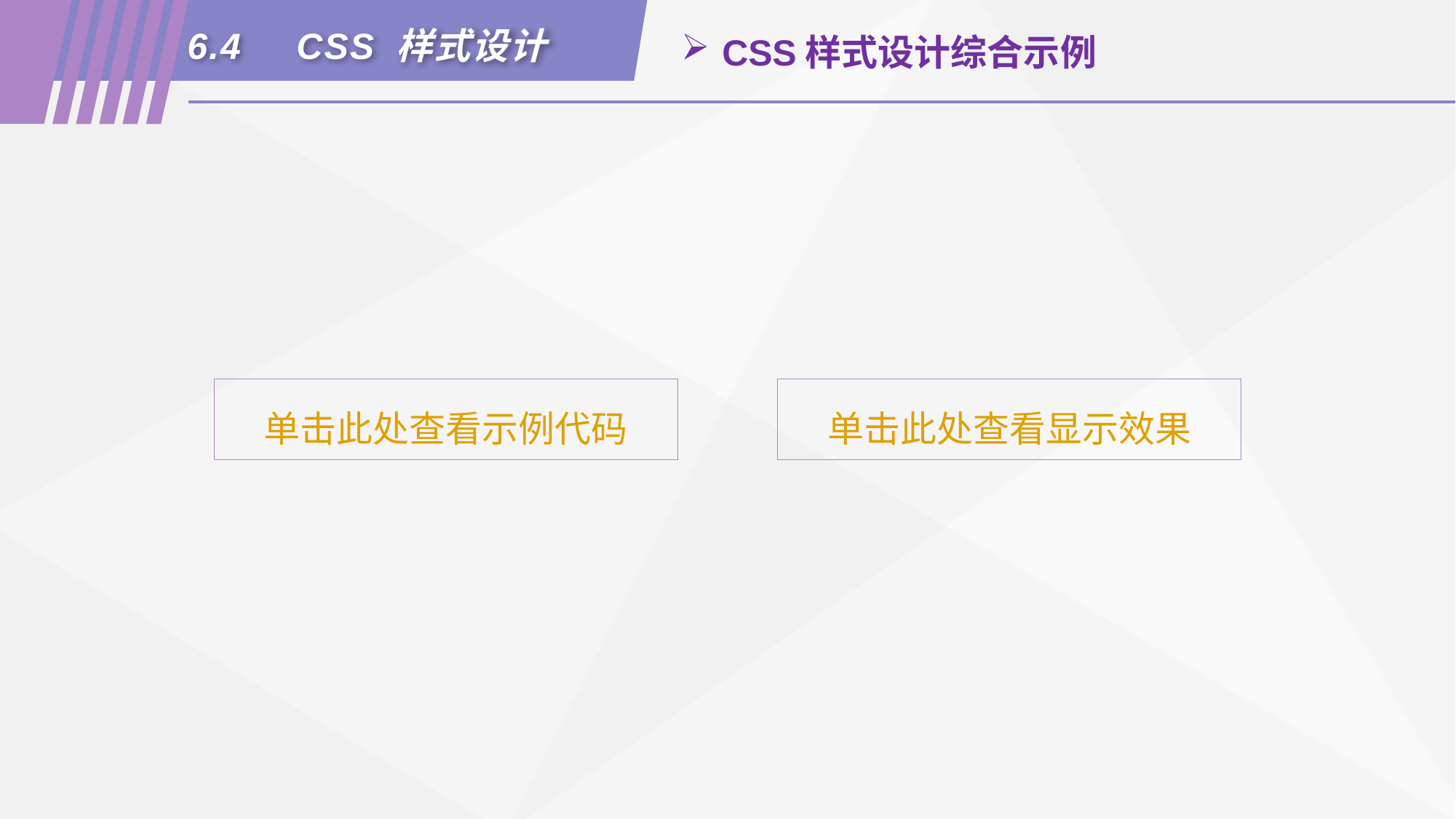

6.4	CSS 样式设计
CSS样式设计综合示例
单击此处查看示例代码
单击此处查看显示效果